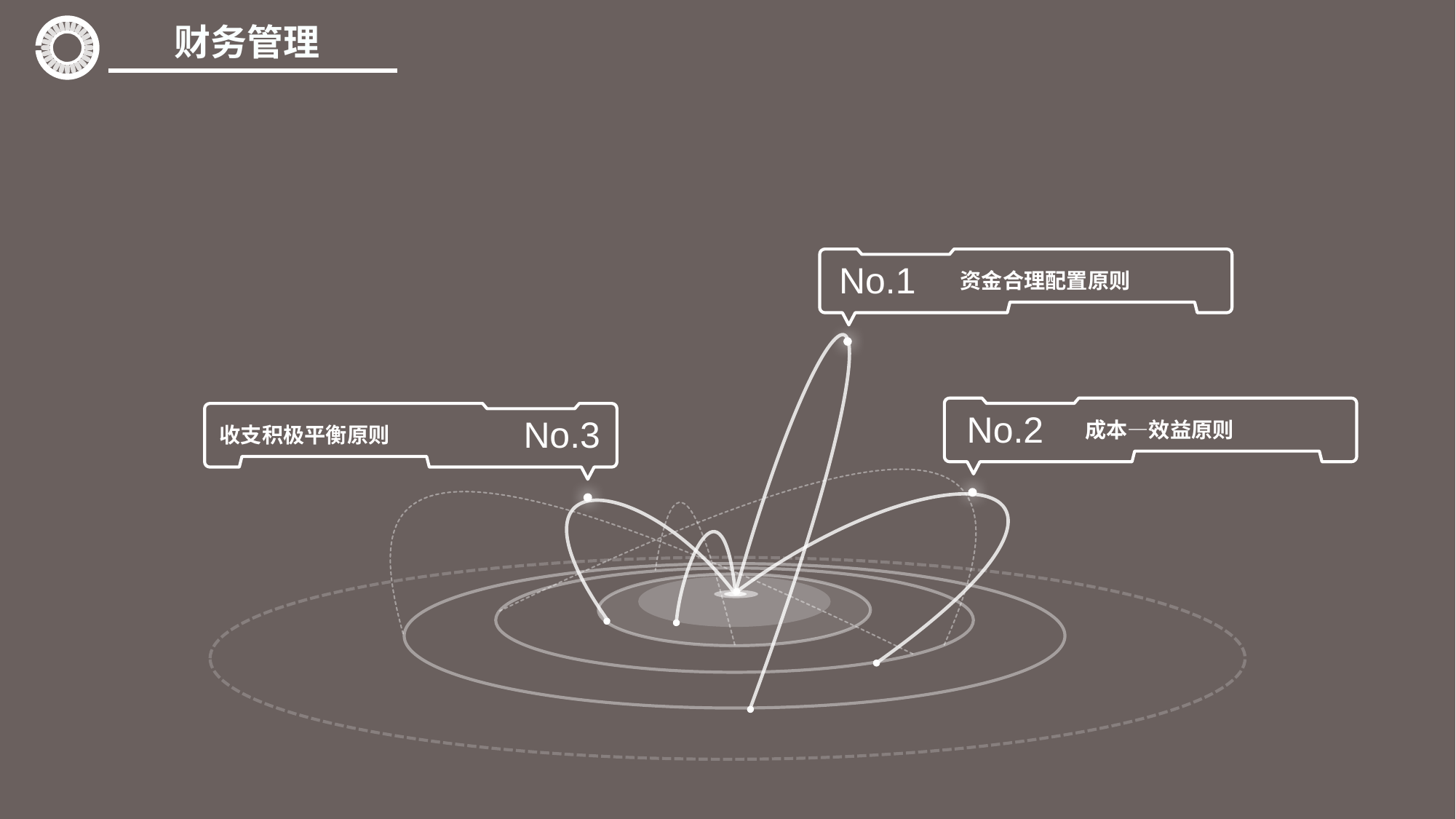

财务管理

No.1
资金合理配置原则

No.2
成本—效益原则

No.3
收支积极平衡原则